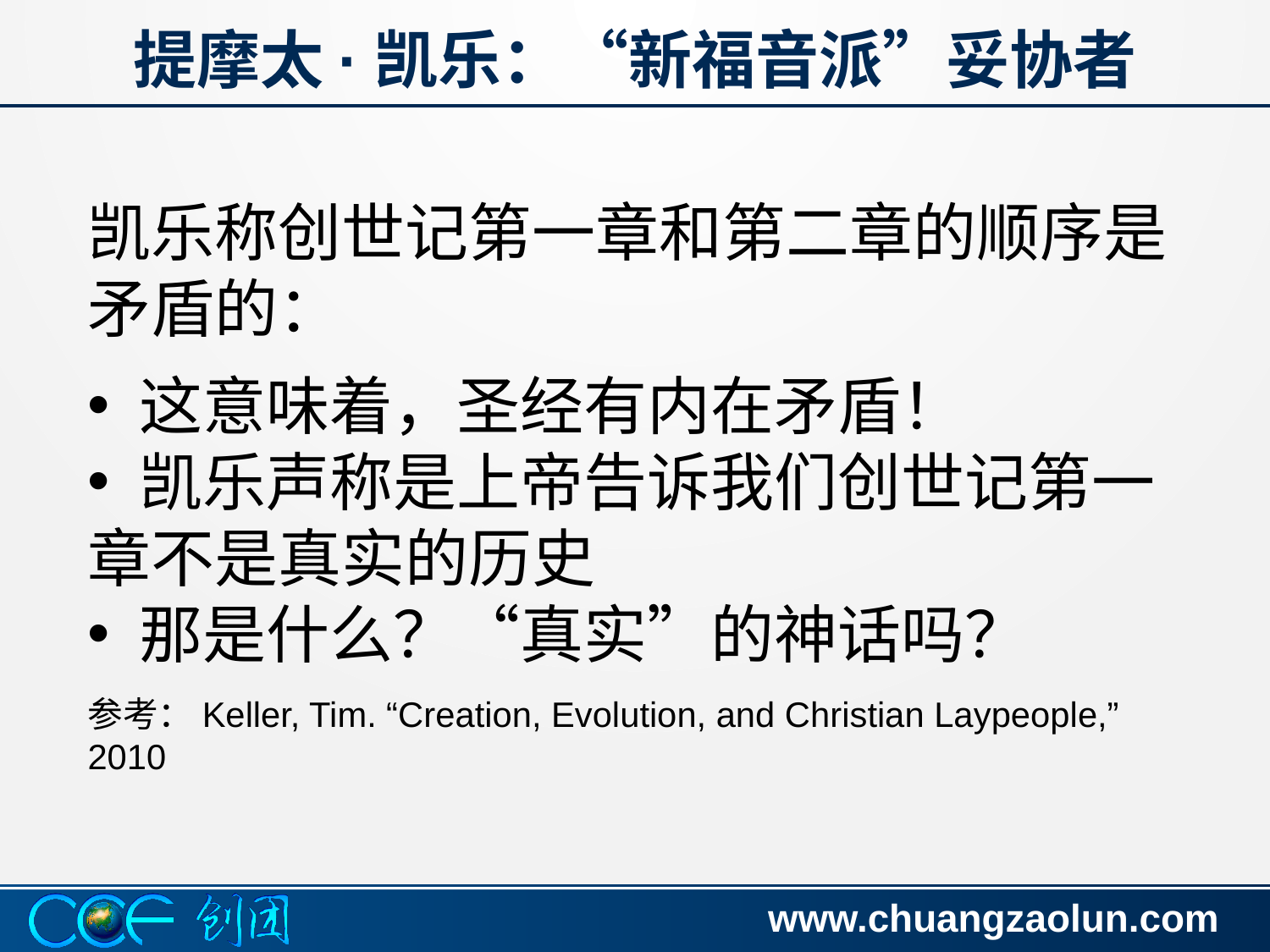

# 提摩太·凯乐：“新福音派”妥协者
凯乐称创世记第一章和第二章的顺序是矛盾的：

 这意味着，圣经有内在矛盾！
 凯乐声称是上帝告诉我们创世记第一章不是真实的历史
 那是什么？“真实”的神话吗？

参考：Keller, Tim. “Creation, Evolution, and Christian Laypeople,” 2010